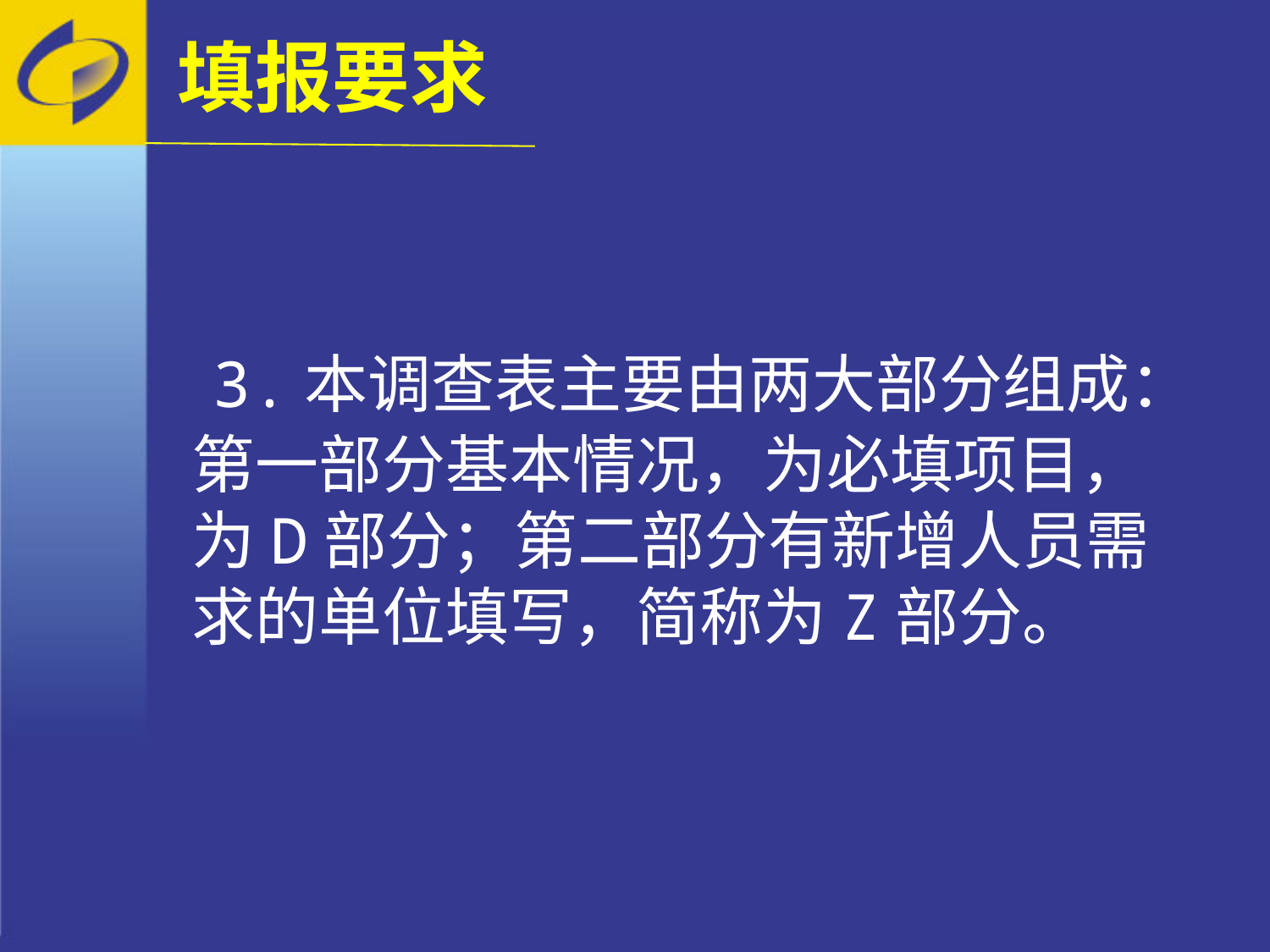

填报要求
 3.本调查表主要由两大部分组成：第一部分基本情况，为必填项目，为D部分；第二部分有新增人员需求的单位填写，简称为Z部分。